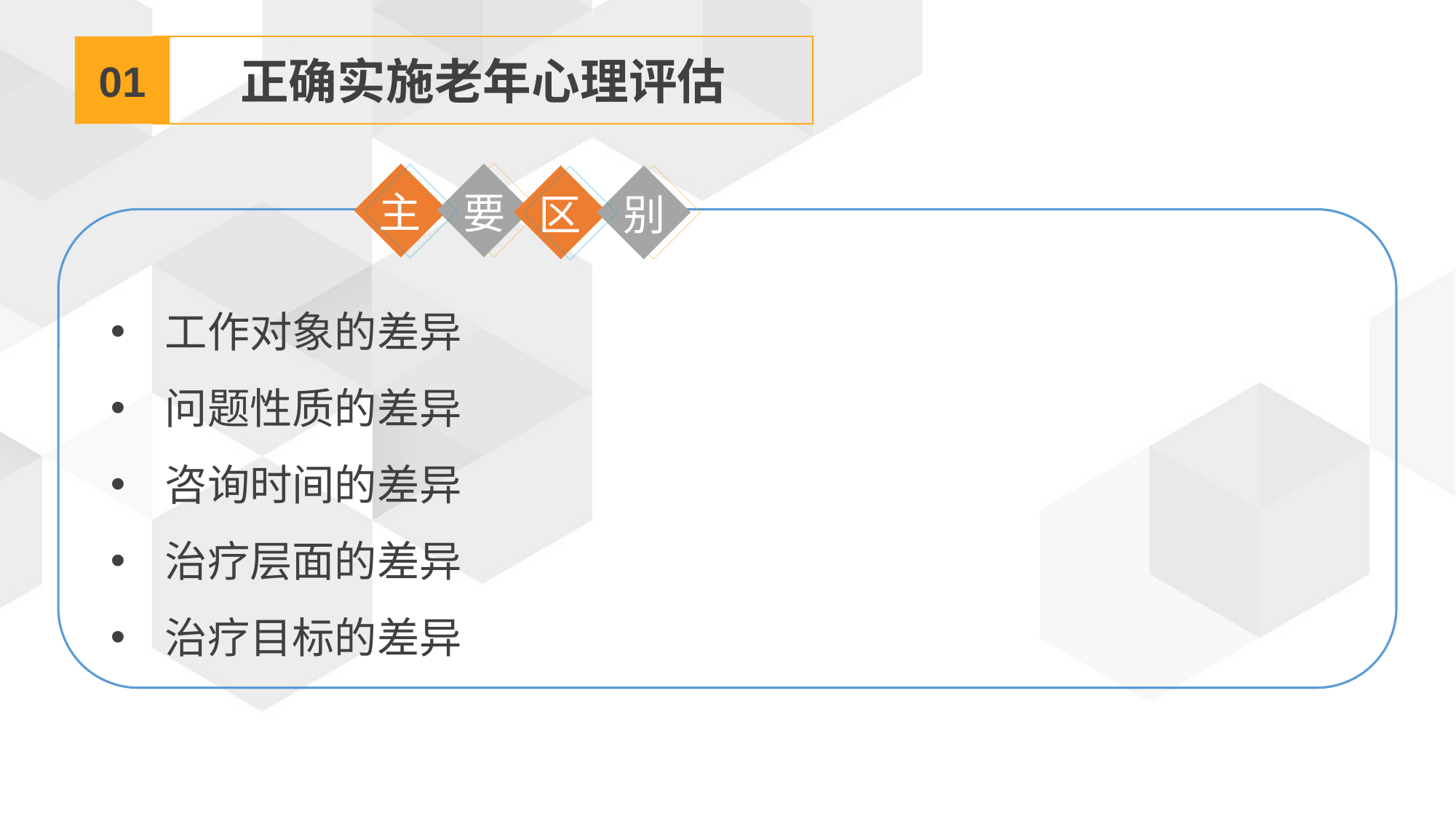

01
正确实施老年心理评估

主

要

区

别

工作对象的差异
问题性质的差异
咨询时间的差异
治疗层面的差异
治疗目标的差异